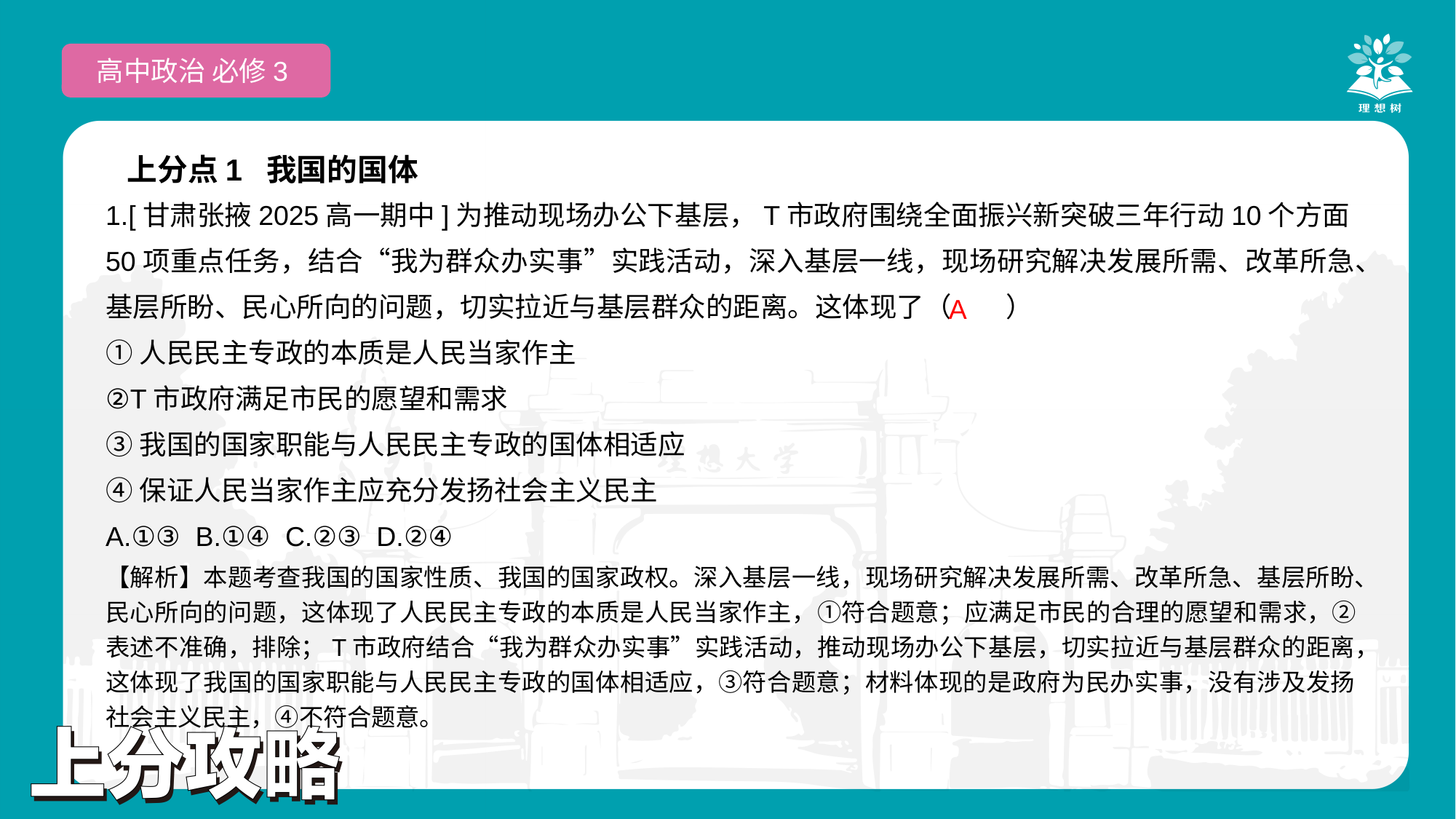

高中政治 必修3
上分点1  我国的国体
1.[甘肃张掖2025高一期中]为推动现场办公下基层，T市政府围绕全面振兴新突破三年行动10个方面50项重点任务，结合“我为群众办实事”实践活动，深入基层一线，现场研究解决发展所需、改革所急、基层所盼、民心所向的问题，切实拉近与基层群众的距离。这体现了（　　）
①人民民主专政的本质是人民当家作主
②T市政府满足市民的愿望和需求
③我国的国家职能与人民民主专政的国体相适应
④保证人民当家作主应充分发扬社会主义民主
A.①③  B.①④  C.②③  D.②④
 A
【解析】本题考查我国的国家性质、我国的国家政权。深入基层一线，现场研究解决发展所需、改革所急、基层所盼、民心所向的问题，这体现了人民民主专政的本质是人民当家作主，①符合题意；应满足市民的合理的愿望和需求，②表述不准确，排除；T市政府结合“我为群众办实事”实践活动，推动现场办公下基层，切实拉近与基层群众的距离，这体现了我国的国家职能与人民民主专政的国体相适应，③符合题意；材料体现的是政府为民办实事，没有涉及发扬社会主义民主，④不符合题意。